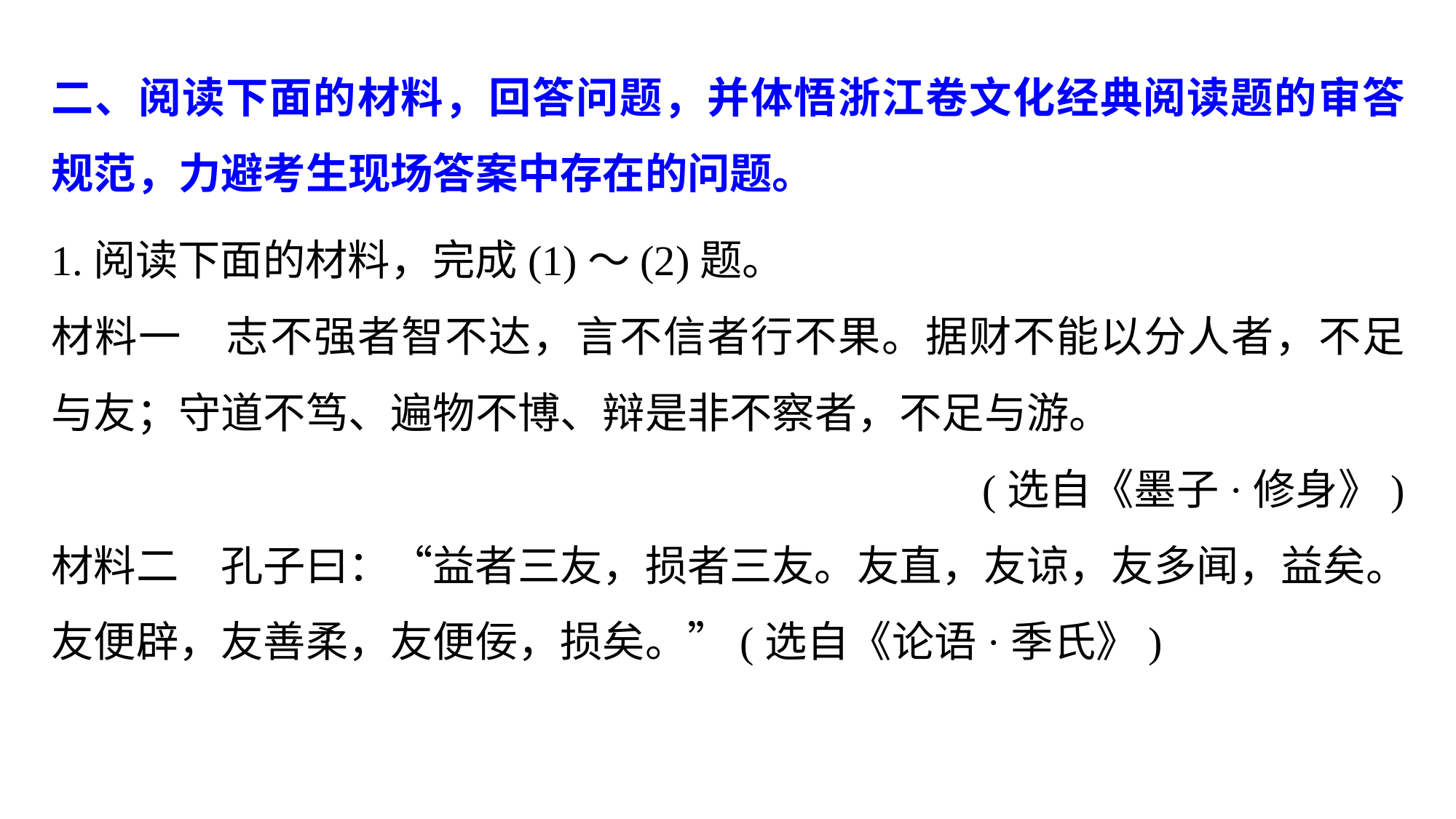

二、阅读下面的材料，回答问题，并体悟浙江卷文化经典阅读题的审答规范，力避考生现场答案中存在的问题。
1.阅读下面的材料，完成(1)～(2)题。
材料一　志不强者智不达，言不信者行不果。据财不能以分人者，不足与友；守道不笃、遍物不博、辩是非不察者，不足与游。
(选自《墨子·修身》)
材料二　孔子曰：“益者三友，损者三友。友直，友谅，友多闻，益矣。友便辟，友善柔，友便佞，损矣。”(选自《论语·季氏》)